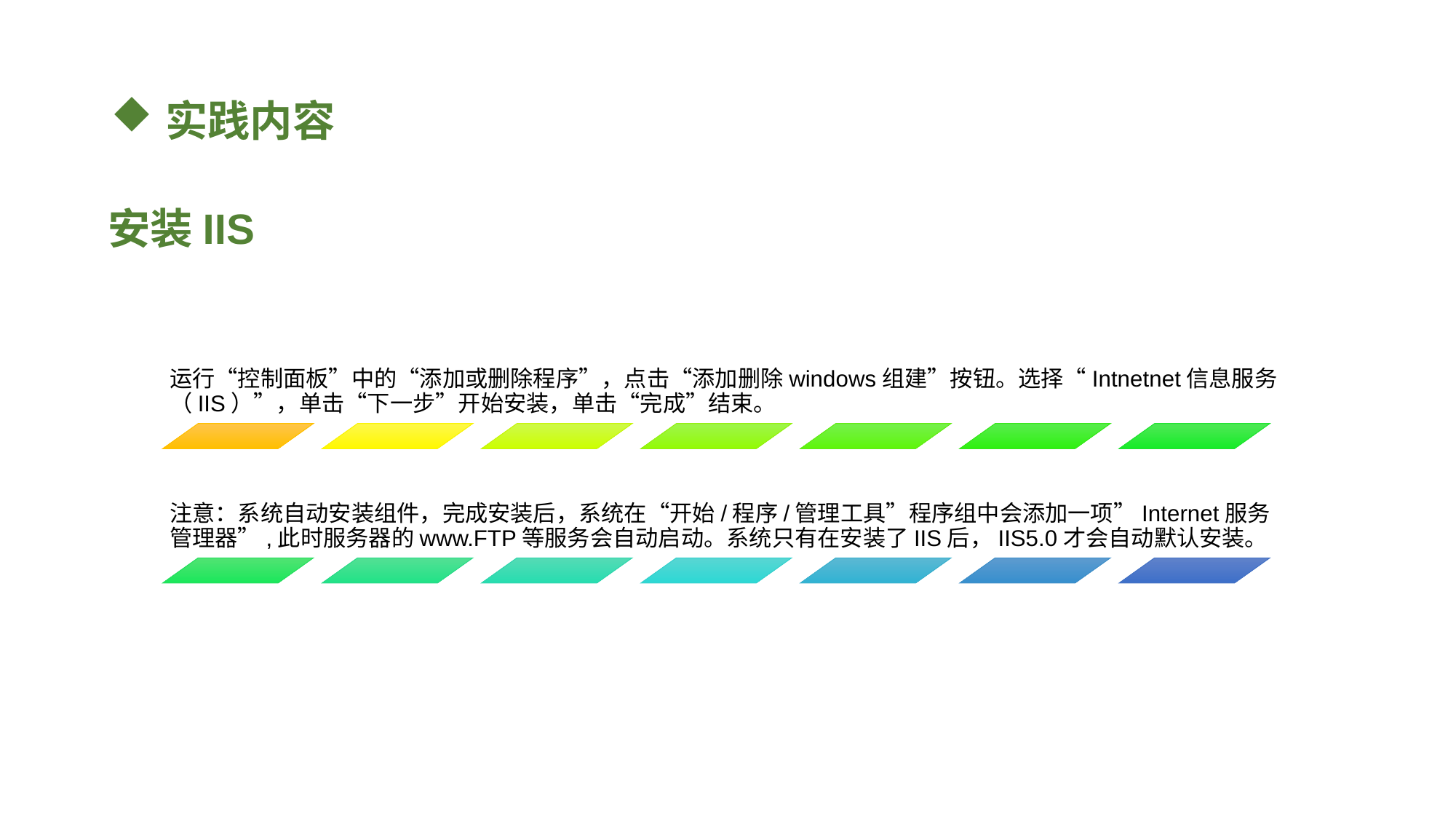

# 实践内容
安装IIS
运行“控制面板”中的“添加或删除程序”，点击“添加删除windows组建”按钮。选择“Intnetnet信息服务（IIS）”，单击“下一步”开始安装，单击“完成”结束。
注意：系统自动安装组件，完成安装后，系统在“开始/程序/管理工具”程序组中会添加一项”Internet服务管理器”,此时服务器的www.FTP等服务会自动启动。系统只有在安装了IIS后，IIS5.0才会自动默认安装。